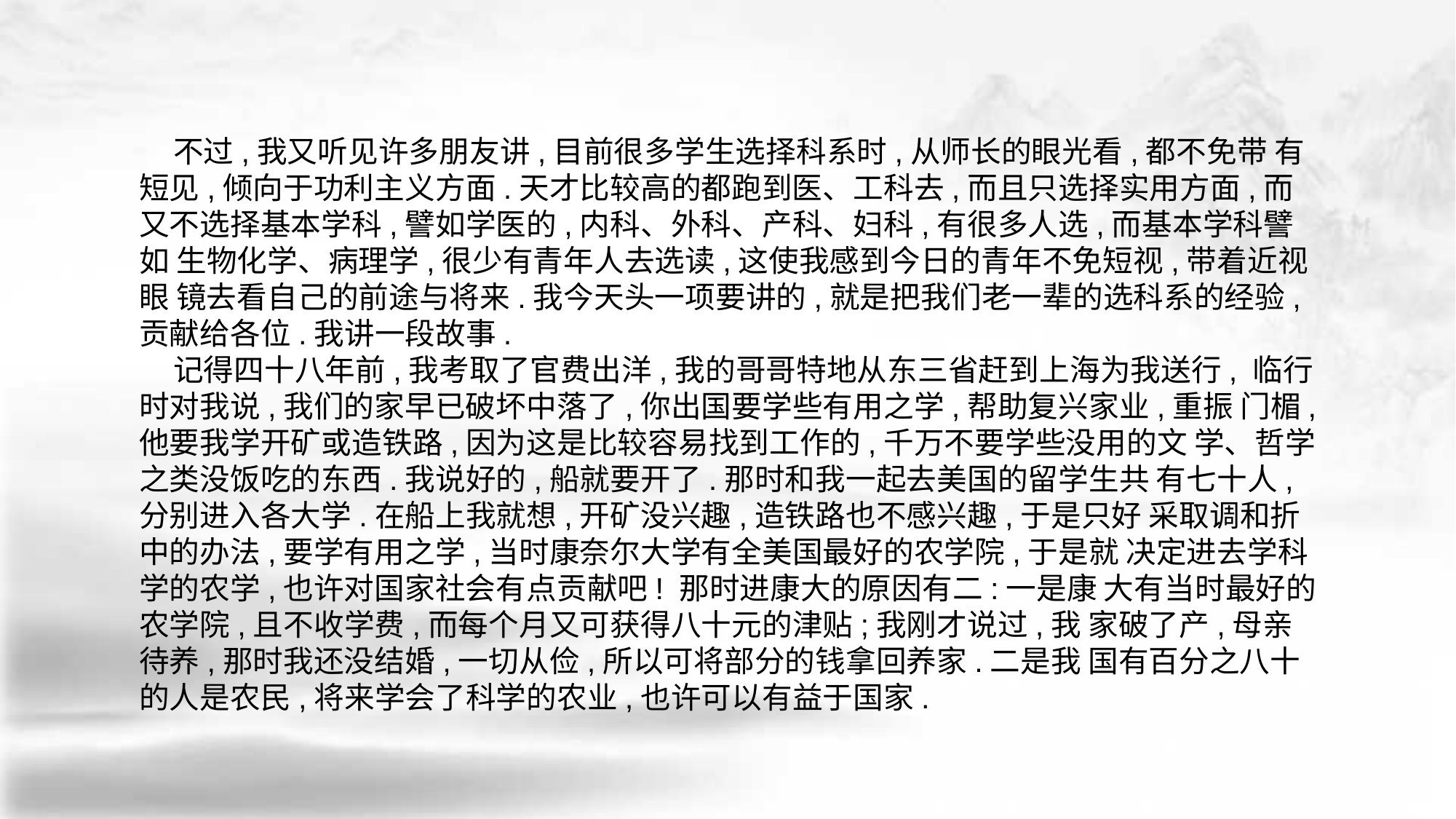

不过,我又听见许多朋友讲,目前很多学生选择科系时,从师长的眼光看,都不免带 有短见,倾向于功利主义方面.天才比较高的都跑到医、工科去,而且只选择实用方面,而又不选择基本学科,譬如学医的,内科、外科、产科、妇科,有很多人选,而基本学科譬如 生物化学、病理学,很少有青年人去选读,这使我感到今日的青年不免短视,带着近视眼 镜去看自己的前途与将来.我今天头一项要讲的,就是把我们老一辈的选科系的经验, 贡献给各位.我讲一段故事.
    记得四十八年前,我考取了官费出洋,我的哥哥特地从东三省赶到上海为我送行, 临行时对我说,我们的家早已破坏中落了,你出国要学些有用之学,帮助复兴家业,重振 门楣,他要我学开矿或造铁路,因为这是比较容易找到工作的,千万不要学些没用的文 学、哲学之类没饭吃的东西.我说好的,船就要开了.那时和我一起去美国的留学生共 有七十人,分别进入各大学.在船上我就想,开矿没兴趣,造铁路也不感兴趣,于是只好 采取调和折中的办法,要学有用之学,当时康奈尔大学有全美国最好的农学院,于是就 决定进去学科学的农学,也许对国家社会有点贡献吧! 那时进康大的原因有二:一是康 大有当时最好的农学院,且不收学费,而每个月又可获得八十元的津贴;我刚才说过,我 家破了产,母亲待养,那时我还没结婚,一切从俭,所以可将部分的钱拿回养家.二是我 国有百分之八十的人是农民,将来学会了科学的农业,也许可以有益于国家.